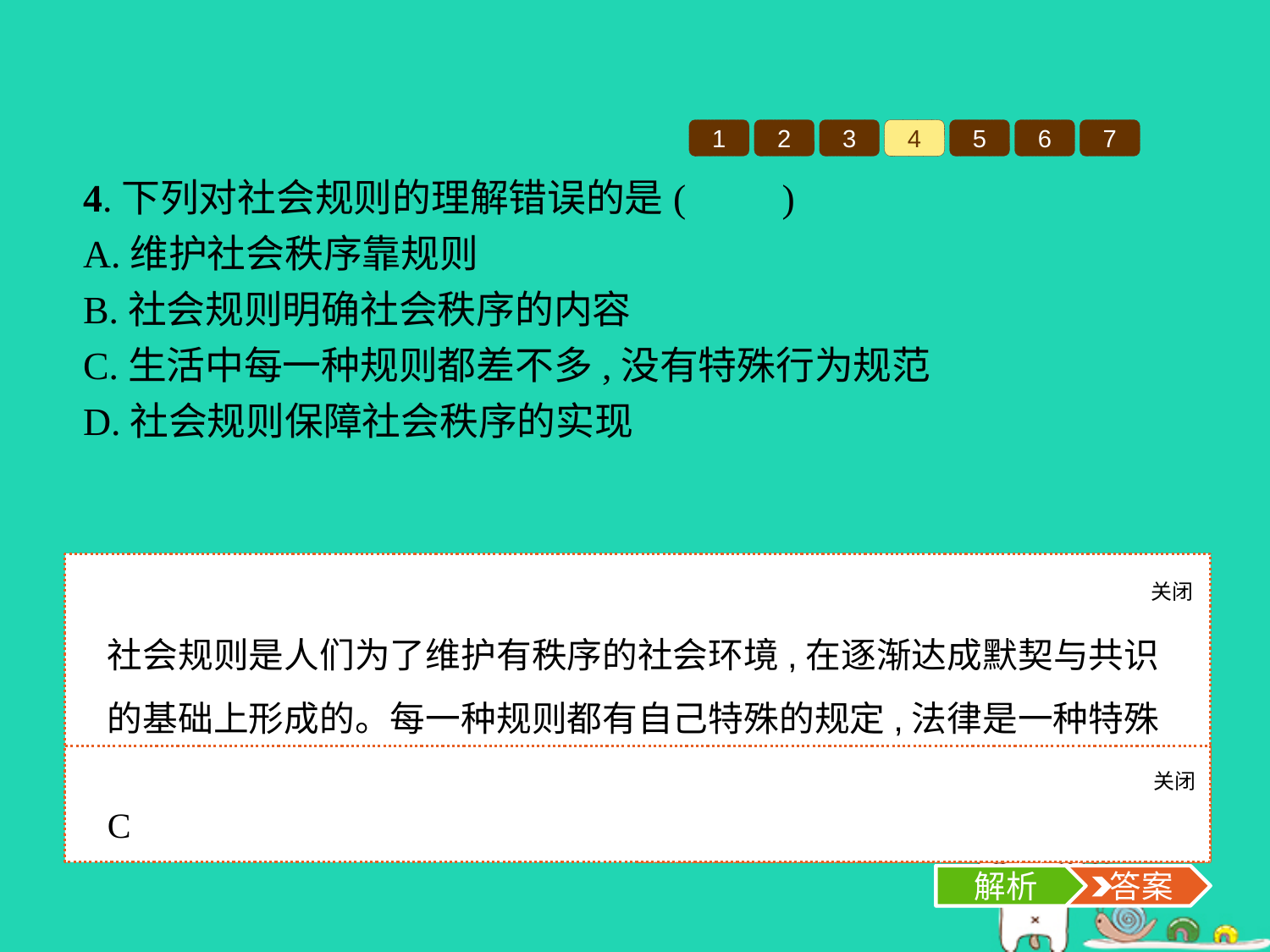

1
2
3
4
5
6
7
4.下列对社会规则的理解错误的是(　　)
A.维护社会秩序靠规则
B.社会规则明确社会秩序的内容
C.生活中每一种规则都差不多,没有特殊行为规范
D.社会规则保障社会秩序的实现

关闭
解析

社会规则是人们为了维护有秩序的社会环境,在逐渐达成默契与共识的基础上形成的。每一种规则都有自己特殊的规定,法律是一种特殊的行为规范。C项说法错误,符合题意。

关闭
解析
  答案

C
解析
  答案